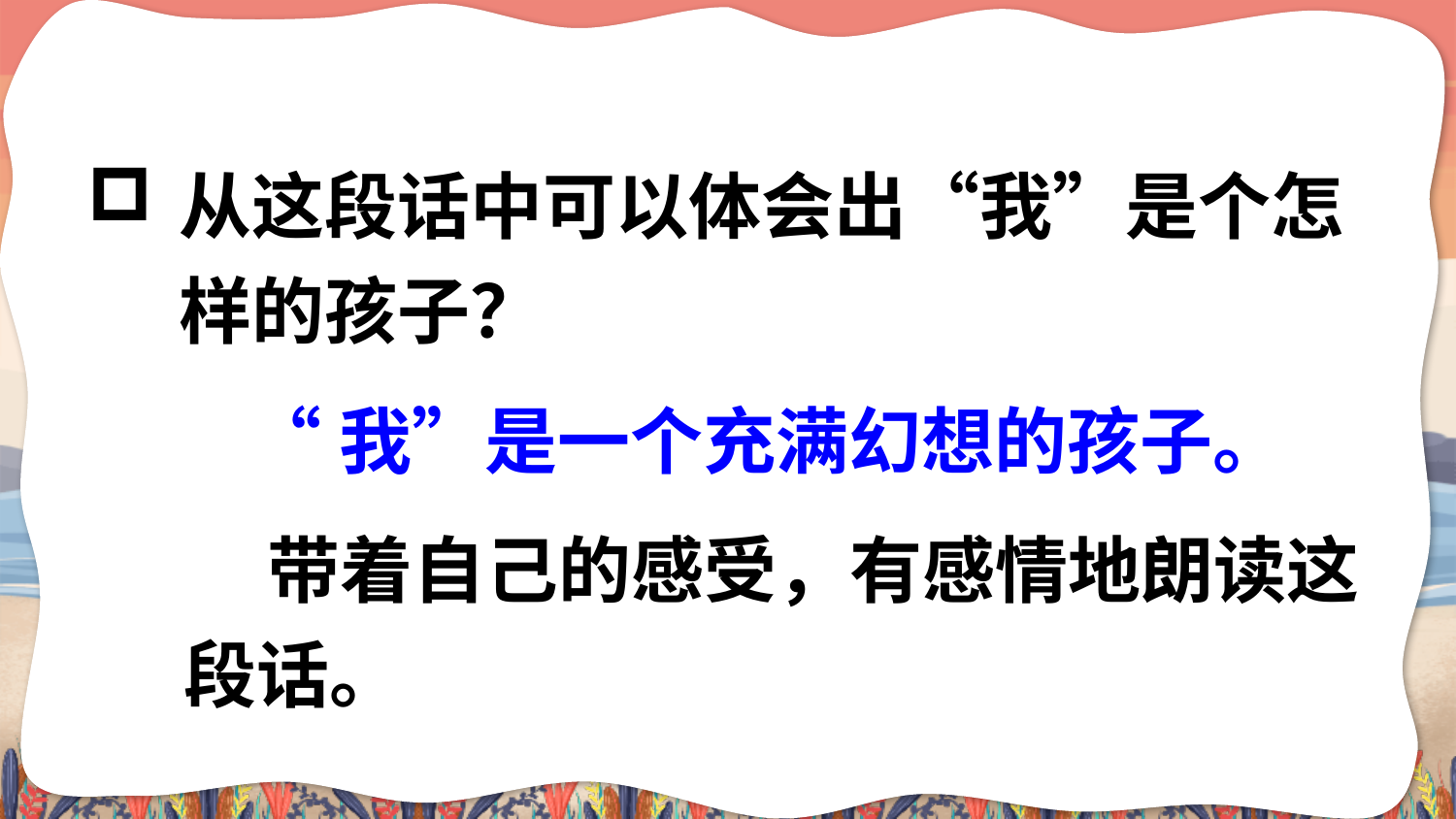

从这段话中可以体会出“我”是个怎样的孩子？
    “我”是一个充满幻想的孩子。
    带着自己的感受，有感情地朗读这段话。